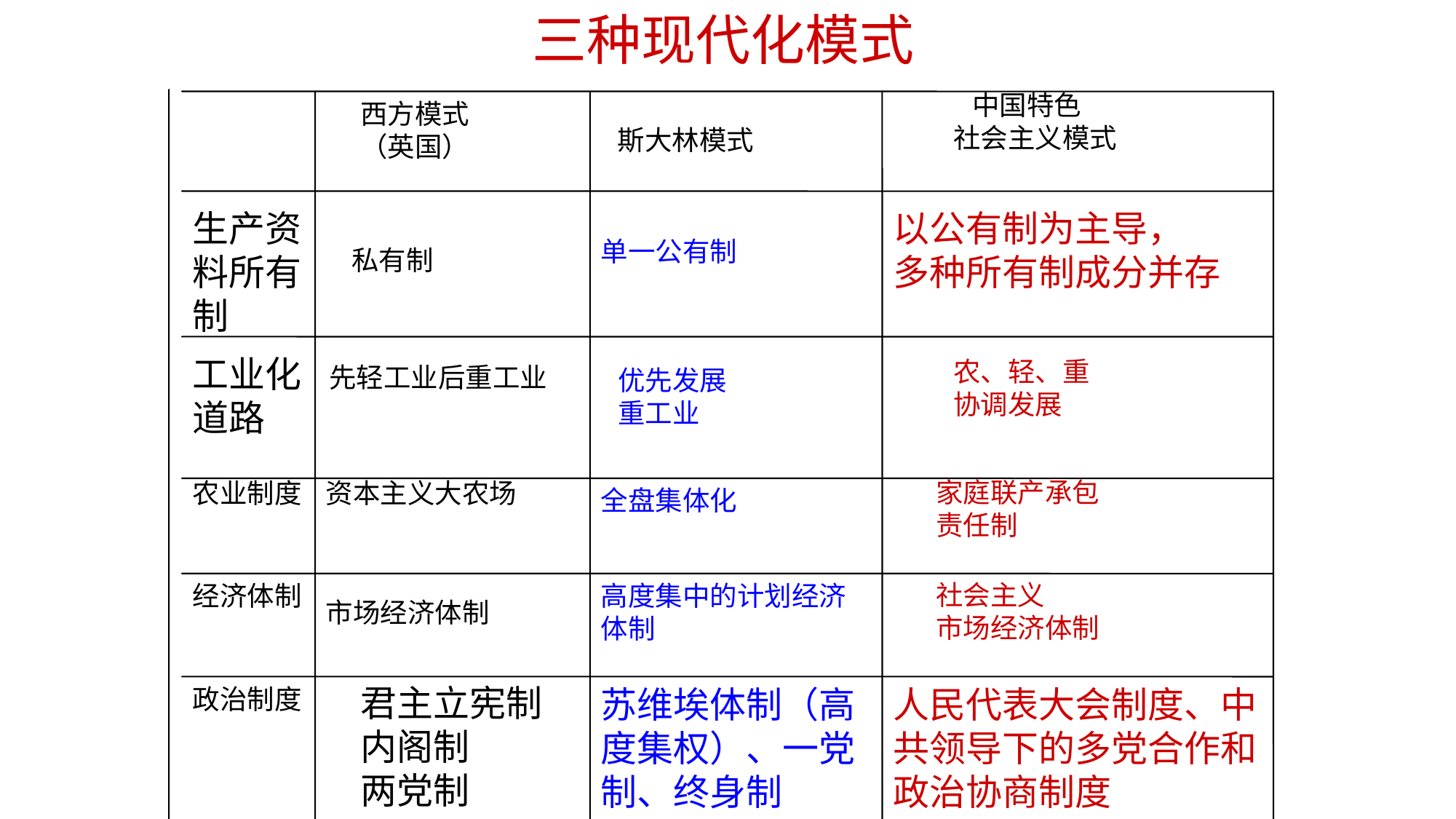

三种现代化模式
  中国特色
社会主义模式

西方模式
（英国）

 斯大林模式

生产资料所有制
以公有制为主导，
多种所有制成分并存
单一公有制
私有制

工业化道路
农、轻、重
协调发展
先轻工业后重工业
优先发展
重工业
家庭联产承包
责任制
农业制度
资本主义大农场

全盘集体化
社会主义
市场经济体制
经济体制

高度集中的计划经济体制
市场经济体制
君主立宪制内阁制
两党制
政治制度

苏维埃体制（高度集权）、一党制、终身制
人民代表大会制度、中共领导下的多党合作和政治协商制度